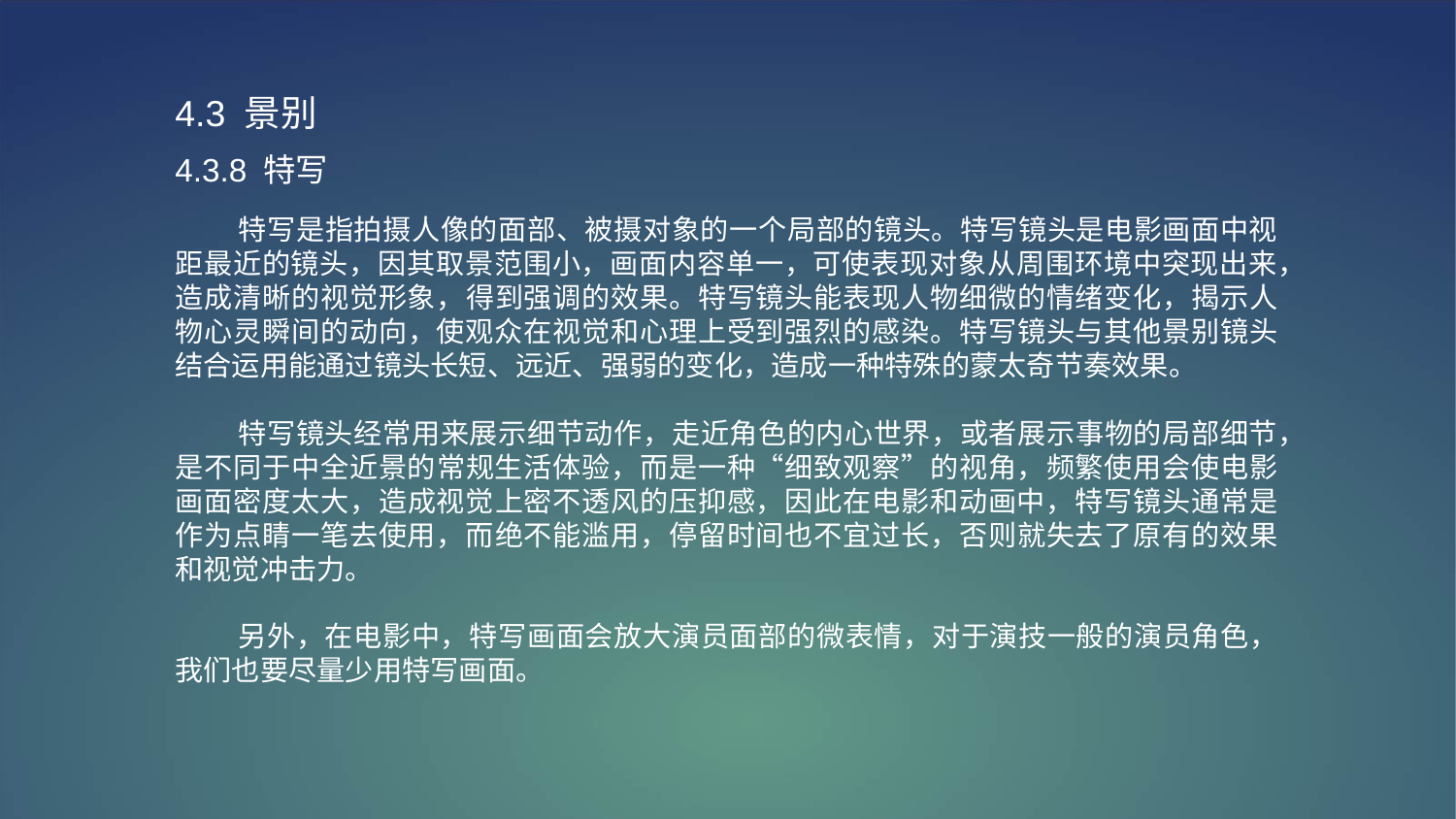

4.3 景别
4.3.8 特写
  特写是指拍摄人像的面部、被摄对象的一个局部的镜头。特写镜头是电影画面中视距最近的镜头，因其取景范围小，画面内容单一，可使表现对象从周围环境中突现出来，造成清晰的视觉形象，得到强调的效果。特写镜头能表现人物细微的情绪变化，揭示人物心灵瞬间的动向，使观众在视觉和心理上受到强烈的感染。特写镜头与其他景别镜头结合运用能通过镜头长短、远近、强弱的变化，造成一种特殊的蒙太奇节奏效果。

  特写镜头经常用来展示细节动作，走近角色的内心世界，或者展示事物的局部细节，是不同于中全近景的常规生活体验，而是一种“细致观察”的视角，频繁使用会使电影画面密度太大，造成视觉上密不透风的压抑感，因此在电影和动画中，特写镜头通常是作为点睛一笔去使用，而绝不能滥用，停留时间也不宜过长，否则就失去了原有的效果和视觉冲击力。

  另外，在电影中，特写画面会放大演员面部的微表情，对于演技一般的演员角色，我们也要尽量少用特写画面。